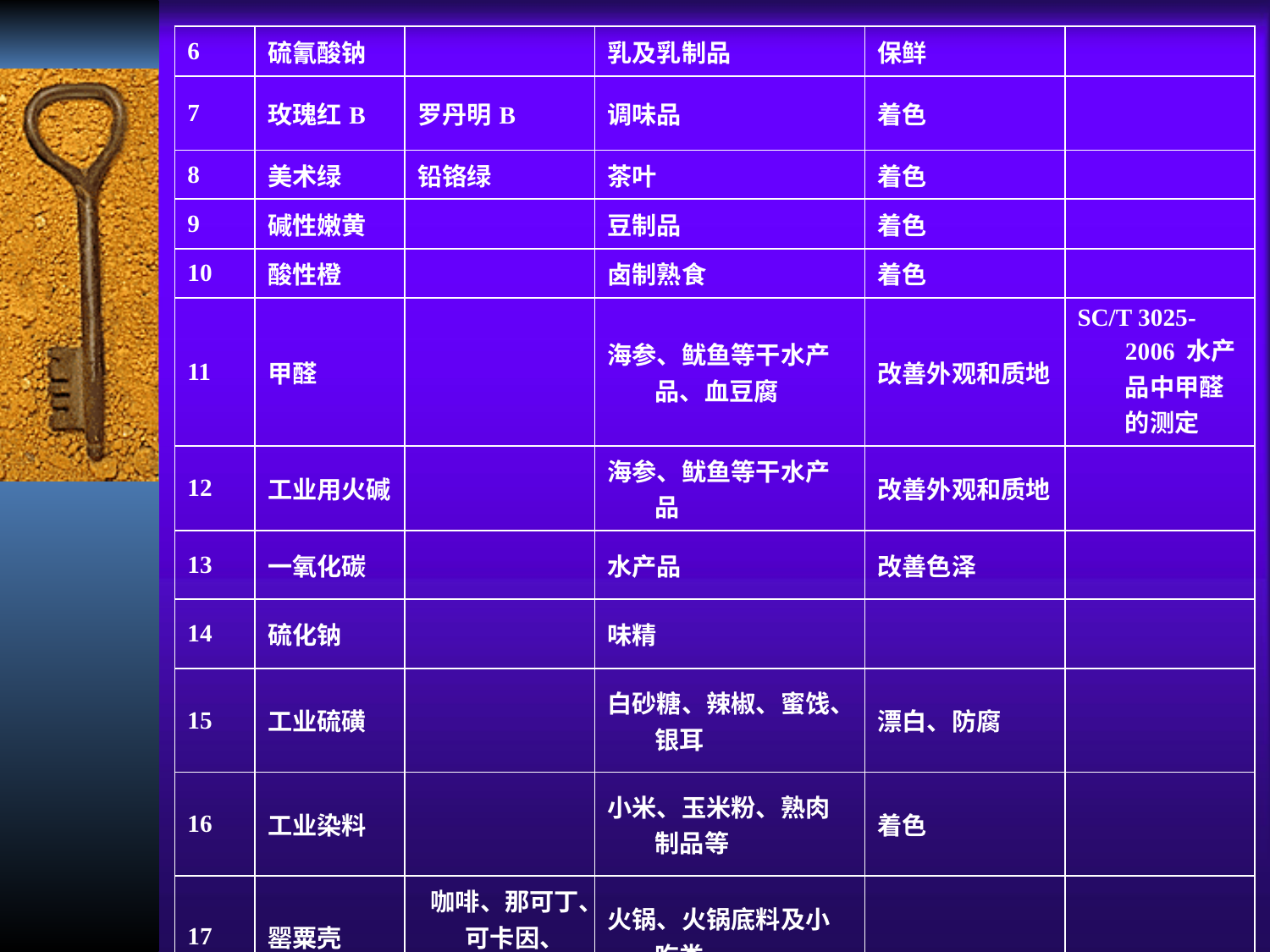

| 6 | 硫氰酸钠 |  | 乳及乳制品 | 保鲜 |  |
| --- | --- | --- | --- | --- | --- |
| 7 | 玫瑰红B | 罗丹明B | 调味品 | 着色 |  |
| 8 | 美术绿 | 铅铬绿 | 茶叶 | 着色 |  |
| 9 | 碱性嫩黄 |  | 豆制品 | 着色 |  |
| 10 | 酸性橙 |  | 卤制熟食 | 着色 |  |
| 11 | 甲醛 |  | 海参、鱿鱼等干水产品、血豆腐 | 改善外观和质地 | SC/T 3025-2006 水产品中甲醛的测定 |
| 12 | 工业用火碱 |  | 海参、鱿鱼等干水产品 | 改善外观和质地 |  |
| 13 | 一氧化碳 |  | 水产品 | 改善色泽 |  |
| 14 | 硫化钠 |  | 味精 |  |  |
| 15 | 工业硫磺 |  | 白砂糖、辣椒、蜜饯、银耳 | 漂白、防腐 |  |
| 16 | 工业染料 |  | 小米、玉米粉、熟肉制品等 | 着色 |  |
| 17 | 罂粟壳 | 咖啡、那可丁、可卡因、罂粟碱 | 火锅、火锅底料及小吃类 |  |  |